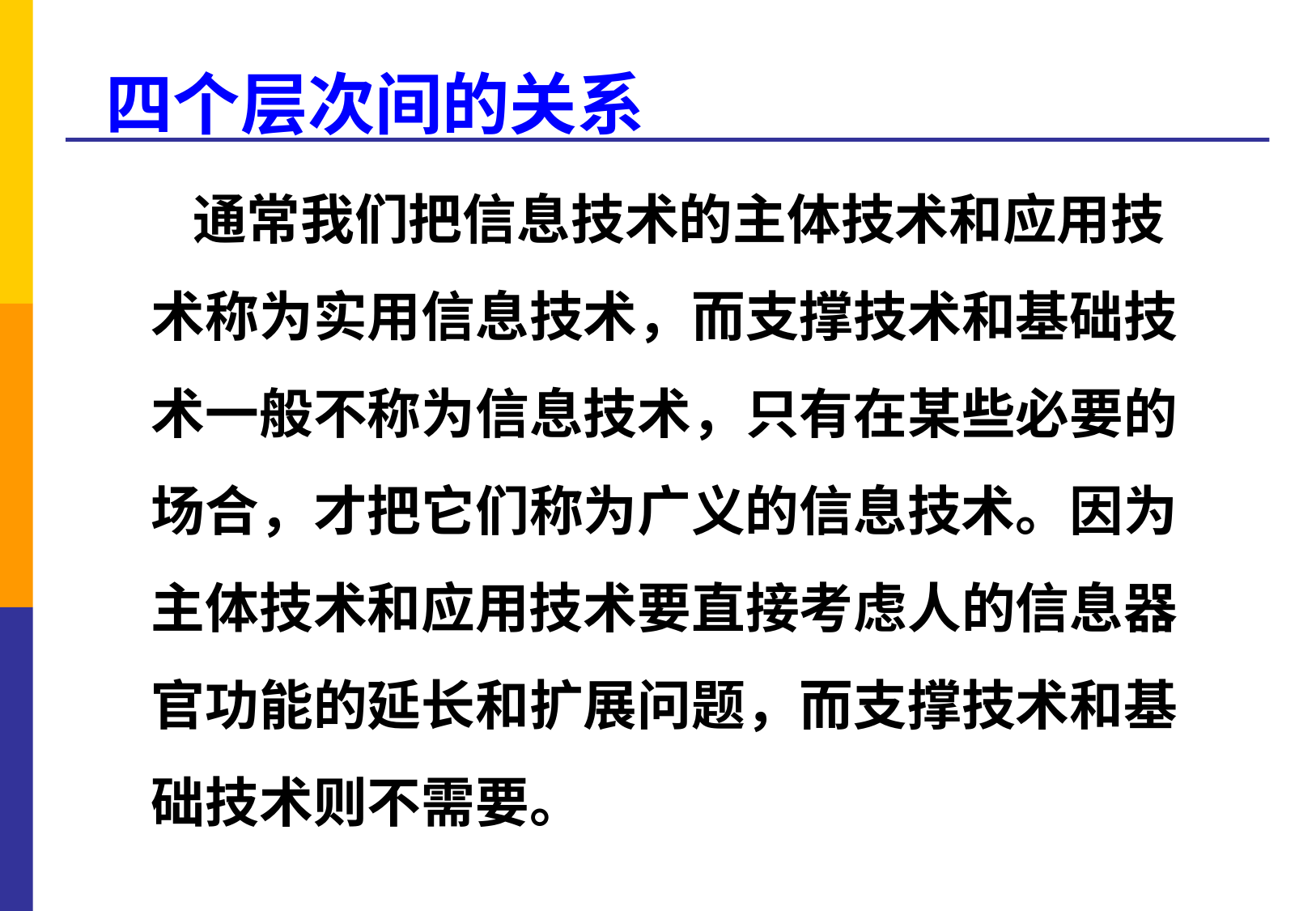

四个层次间的关系
      通常我们把信息技术的主体技术和应用技术称为实用信息技术，而支撑技术和基础技术一般不称为信息技术，只有在某些必要的场合，才把它们称为广义的信息技术。因为主体技术和应用技术要直接考虑人的信息器官功能的延长和扩展问题，而支撑技术和基础技术则不需要。